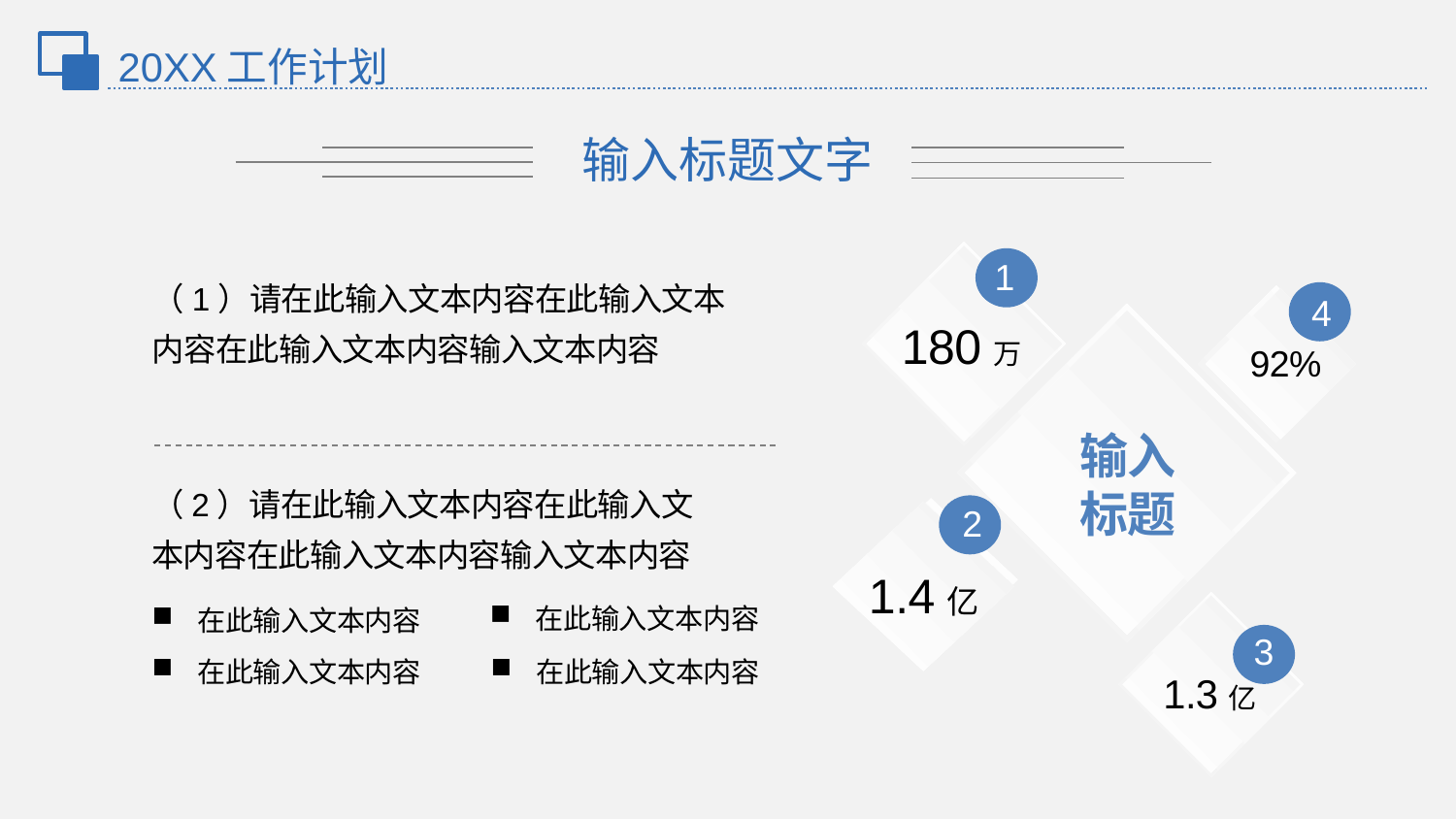

20XX工作计划

输入标题文字

1

（1）请在此输入文本内容在此输入文本内容在此输入文本内容输入文本内容

4

180万
92%
输入
标题
（2）请在此输入文本内容在此输入文本内容在此输入文本内容输入文本内容
2

1.4亿

在此输入文本内容
在此输入文本内容
3

在此输入文本内容
在此输入文本内容
1.3亿